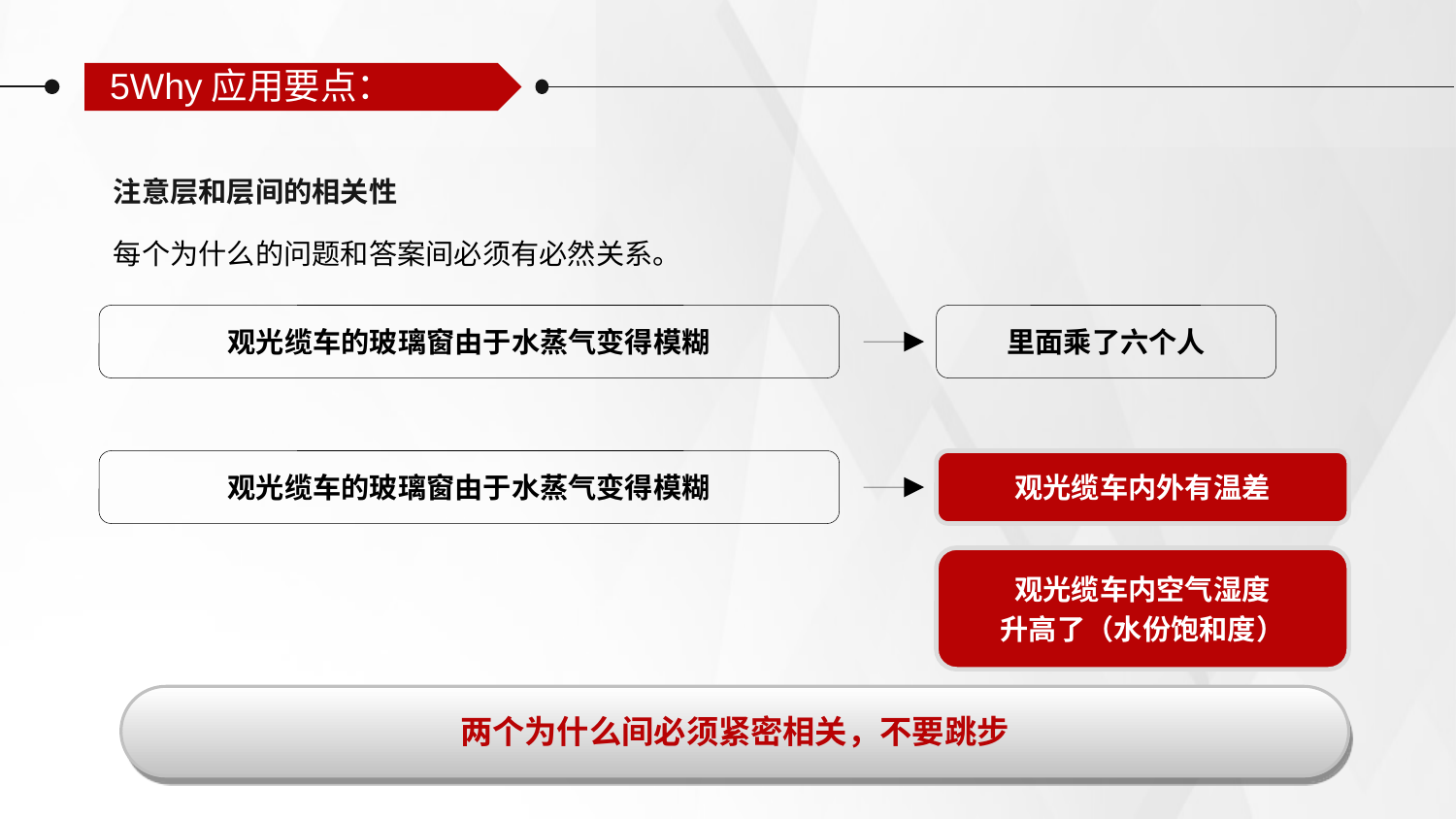

5Why应用要点：

注意层和层间的相关性
每个为什么的问题和答案间必须有必然关系。
观光缆车的玻璃窗由于水蒸气变得模糊
里面乘了六个人

观光缆车的玻璃窗由于水蒸气变得模糊
观光缆车内外有温差

观光缆车内空气湿度
升高了（水份饱和度）
两个为什么间必须紧密相关，不要跳步